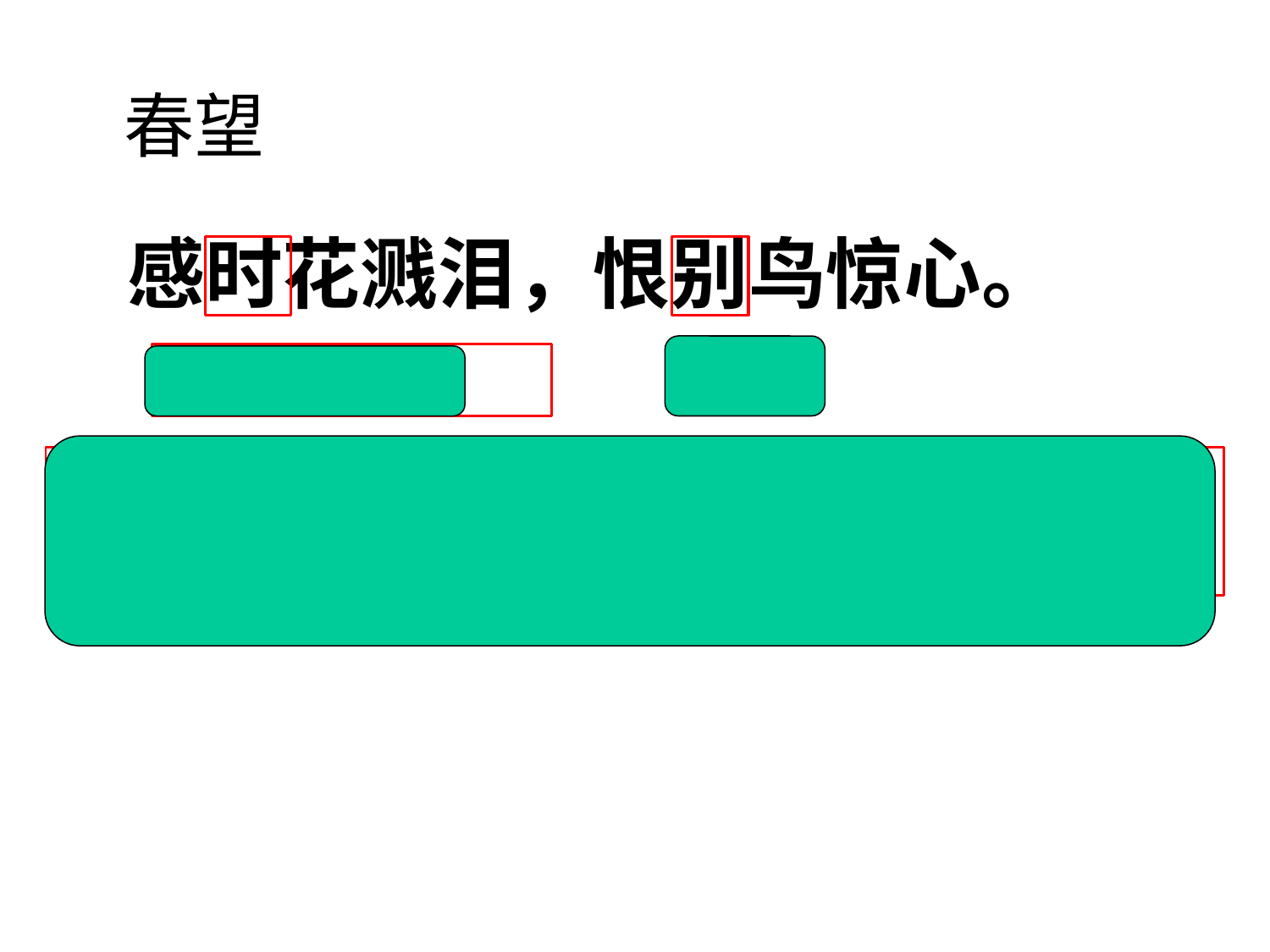

春望
感时花溅泪，恨别鸟惊心。

时事、时局
离别

感伤国家时事，看到鲜花飞溅热泪；悲恨亲人离散，听到鸟鸣反而惊乱人心。